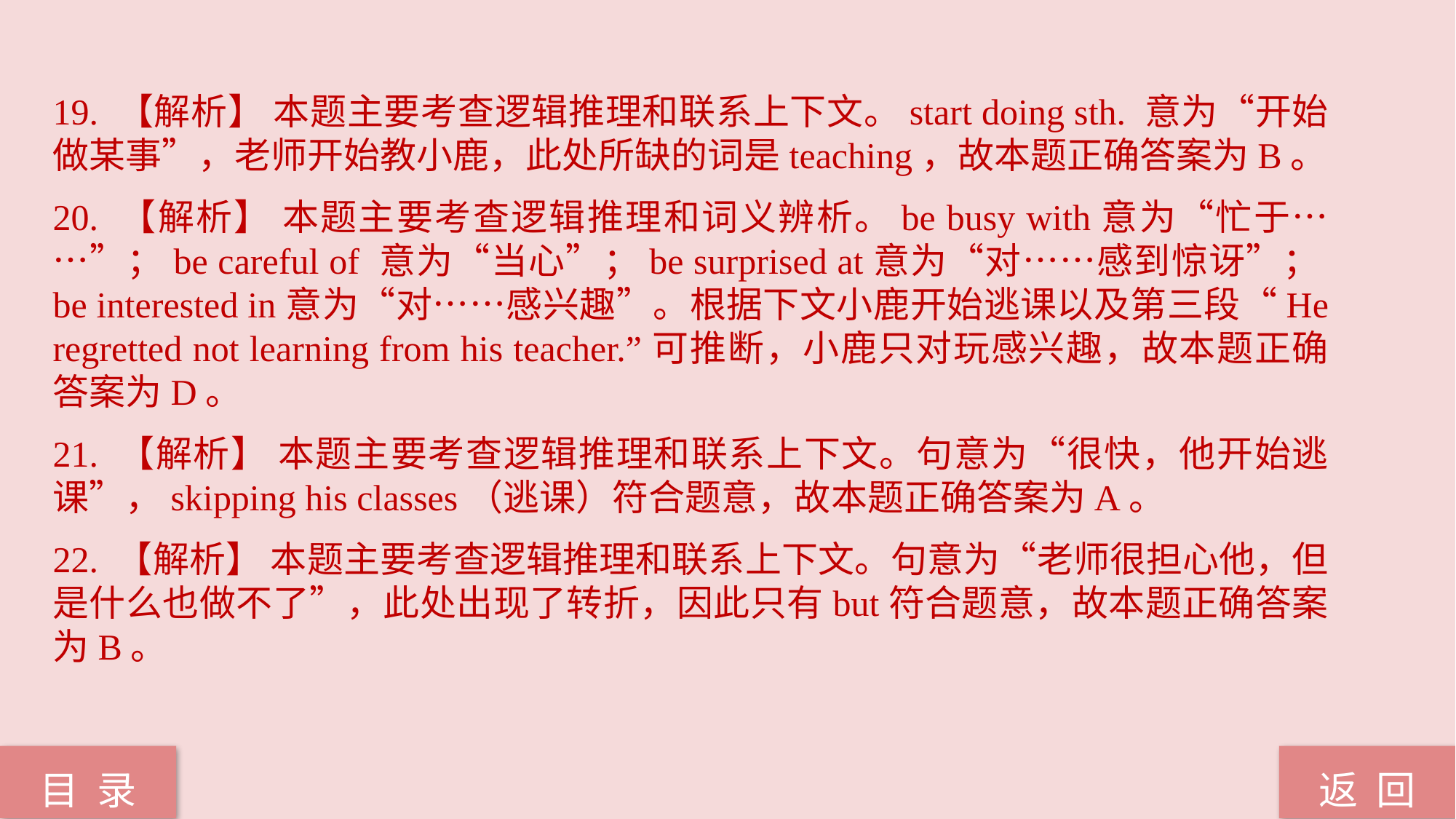

19. 【解析】 本题主要考查逻辑推理和联系上下文。start doing sth. 意为“开始做某事”，老师开始教小鹿，此处所缺的词是teaching，故本题正确答案为B。
20. 【解析】 本题主要考查逻辑推理和词义辨析。be busy with意为“忙于……”；be careful of 意为“当心”；be surprised at意为“对……感到惊讶”；be interested in意为“对……感兴趣”。根据下文小鹿开始逃课以及第三段“He regretted not learning from his teacher.”可推断，小鹿只对玩感兴趣，故本题正确答案为D。
21. 【解析】 本题主要考查逻辑推理和联系上下文。句意为“很快，他开始逃课”，skipping his classes（逃课）符合题意，故本题正确答案为A。
22. 【解析】 本题主要考查逻辑推理和联系上下文。句意为“老师很担心他，但是什么也做不了”，此处出现了转折，因此只有but符合题意，故本题正确答案为B。
返  回